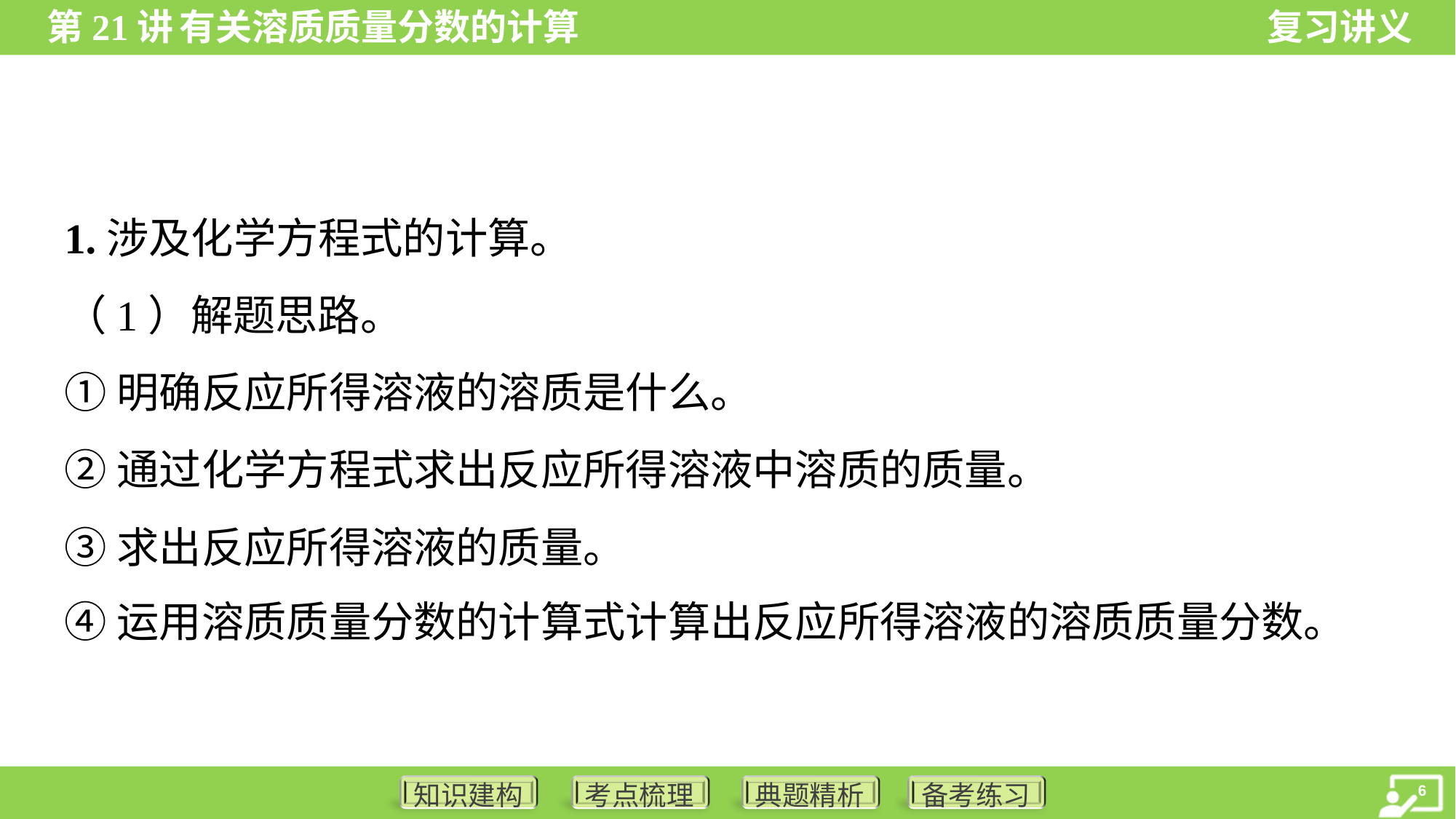

1.涉及化学方程式的计算。
（1）解题思路。
①明确反应所得溶液的溶质是什么。
②通过化学方程式求出反应所得溶液中溶质的质量。
③求出反应所得溶液的质量。
④运用溶质质量分数的计算式计算出反应所得溶液的溶质质量分数。